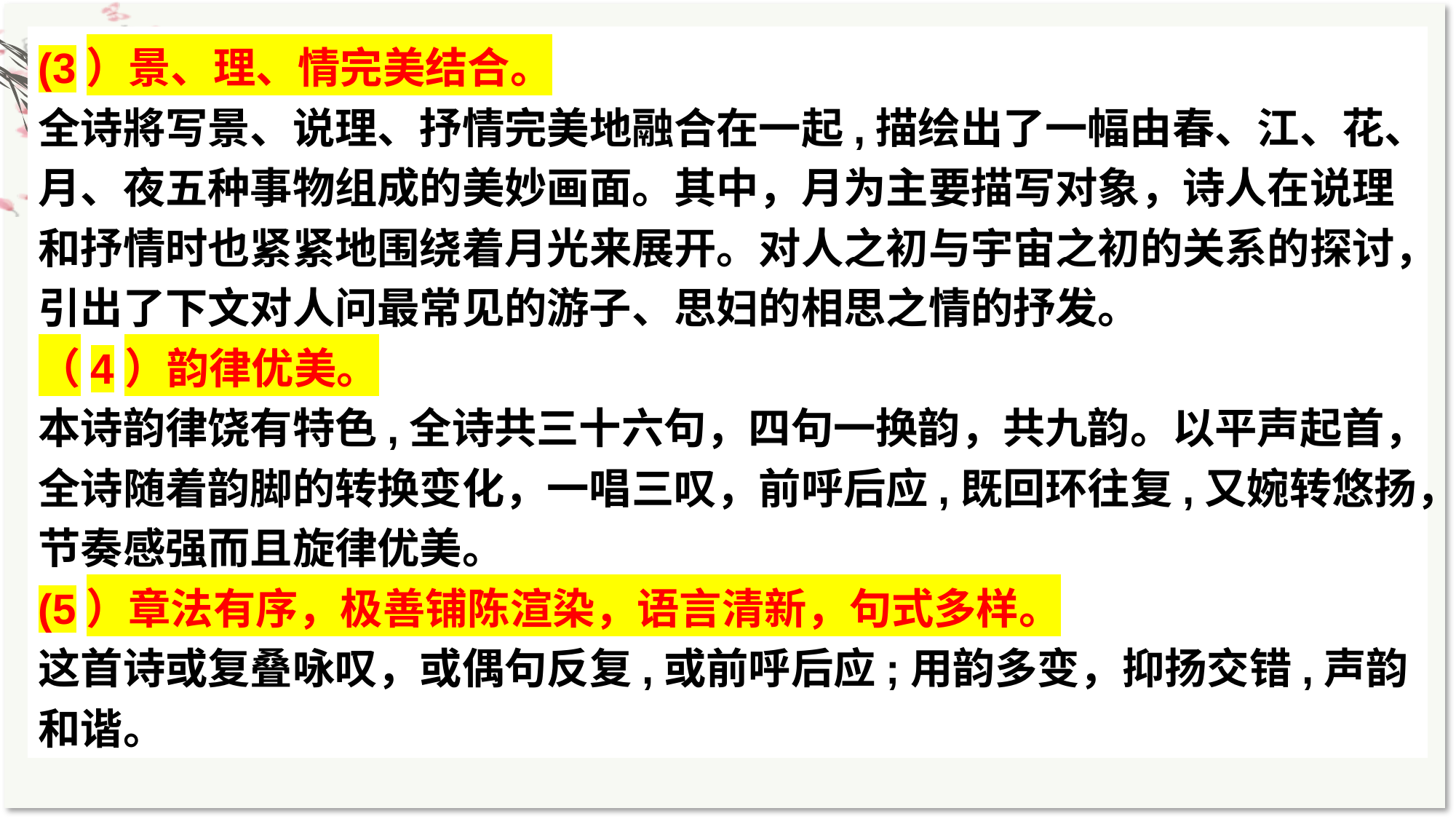

(3）景、理、情完美结合。
全诗將写景、说理、抒情完美地融合在一起,描绘出了一幅由春、江、花、月、夜五种事物组成的美妙画面。其中，月为主要描写对象，诗人在说理和抒情时也紧紧地围绕着月光来展开。对人之初与宇宙之初的关系的探讨，引出了下文对人问最常见的游子、思妇的相思之情的抒发。
（4）韵律优美。
本诗韵律饶有特色,全诗共三十六句，四句一换韵，共九韵。以平声起首，全诗随着韵脚的转换变化，一唱三叹，前呼后应,既回环往复,又婉转悠扬，节奏感强而且旋律优美。
(5）章法有序，极善铺陈渲染，语言清新，句式多样。
这首诗或复叠咏叹，或偶句反复,或前呼后应;用韵多变，抑扬交错,声韵和谐。